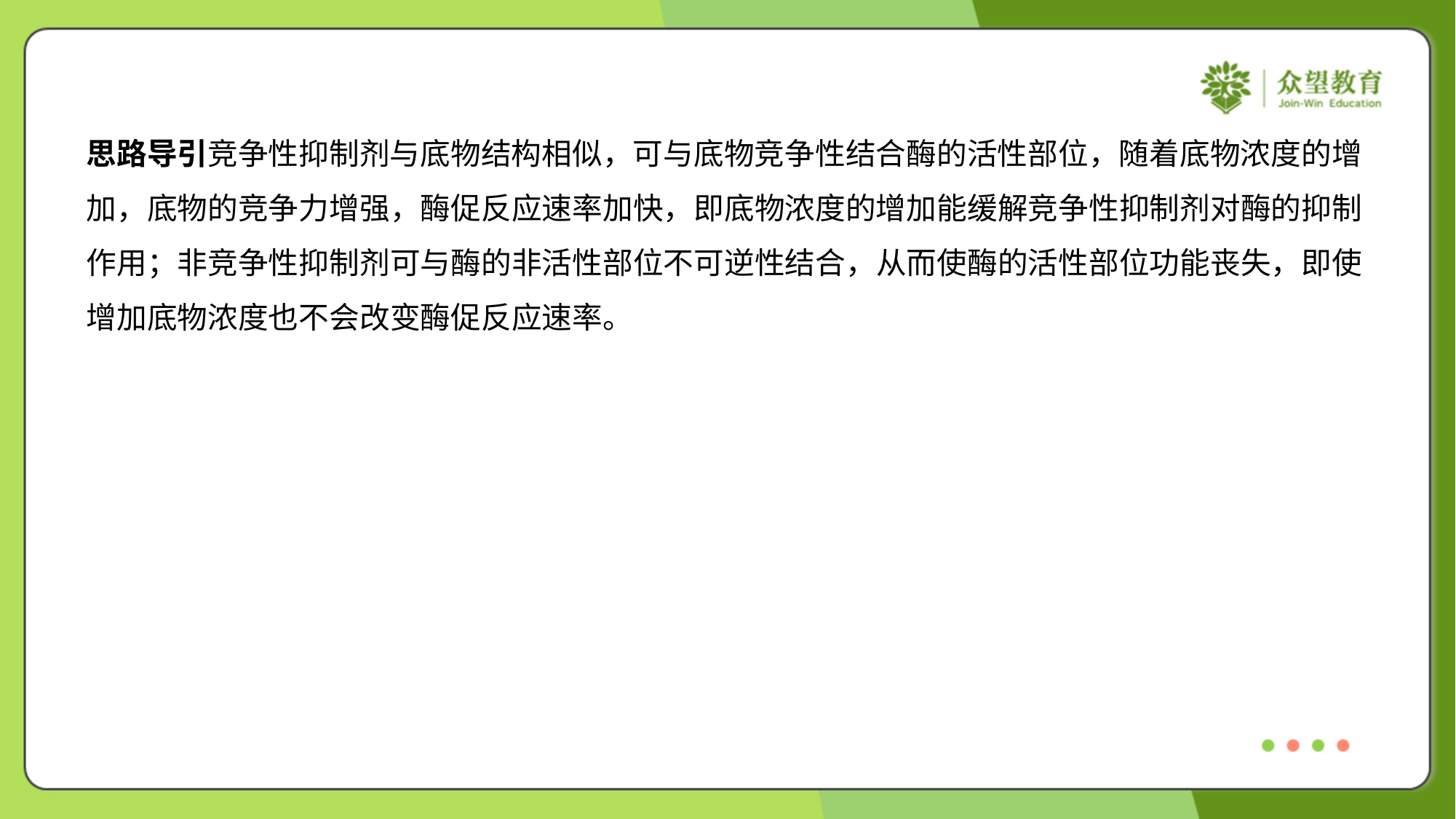

思路导引竞争性抑制剂与底物结构相似，可与底物竞争性结合酶的活性部位，随着底物浓度的增
加，底物的竞争力增强，酶促反应速率加快，即底物浓度的增加能缓解竞争性抑制剂对酶的抑制
作用；非竞争性抑制剂可与酶的非活性部位不可逆性结合，从而使酶的活性部位功能丧失，即使
增加底物浓度也不会改变酶促反应速率。